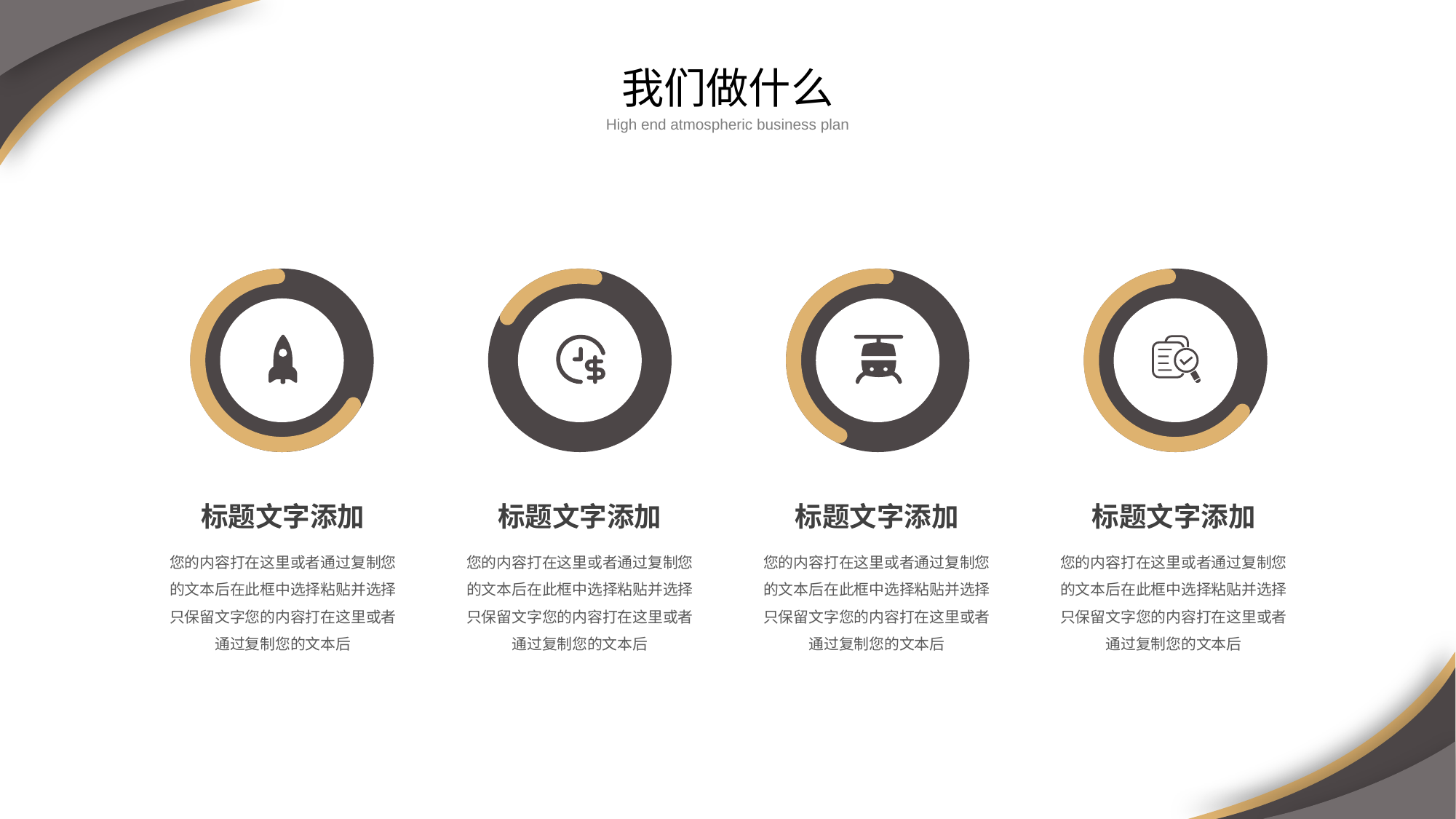

我们做什么
High end atmospheric business plan

标题文字添加
您的内容打在这里或者通过复制您的文本后在此框中选择粘贴并选择只保留文字您的内容打在这里或者通过复制您的文本后
标题文字添加
您的内容打在这里或者通过复制您的文本后在此框中选择粘贴并选择只保留文字您的内容打在这里或者通过复制您的文本后
标题文字添加
您的内容打在这里或者通过复制您的文本后在此框中选择粘贴并选择只保留文字您的内容打在这里或者通过复制您的文本后
标题文字添加
您的内容打在这里或者通过复制您的文本后在此框中选择粘贴并选择只保留文字您的内容打在这里或者通过复制您的文本后